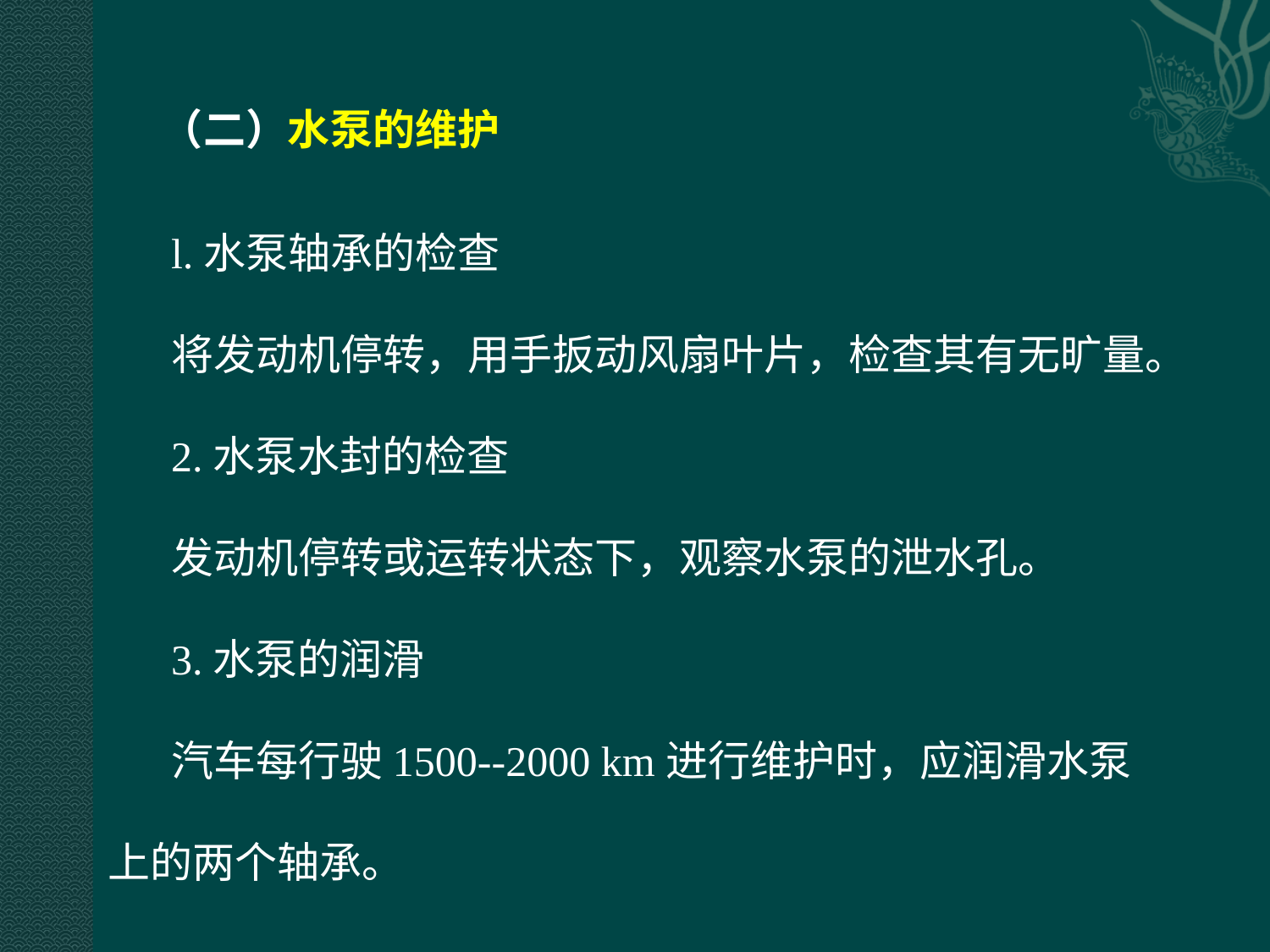

（二）水泵的维护
l.水泵轴承的检查
将发动机停转，用手扳动风扇叶片，检查其有无旷量。
2.水泵水封的检查
发动机停转或运转状态下，观察水泵的泄水孔。
3.水泵的润滑
汽车每行驶1500--2000 km进行维护时，应润滑水泵上的两个轴承。